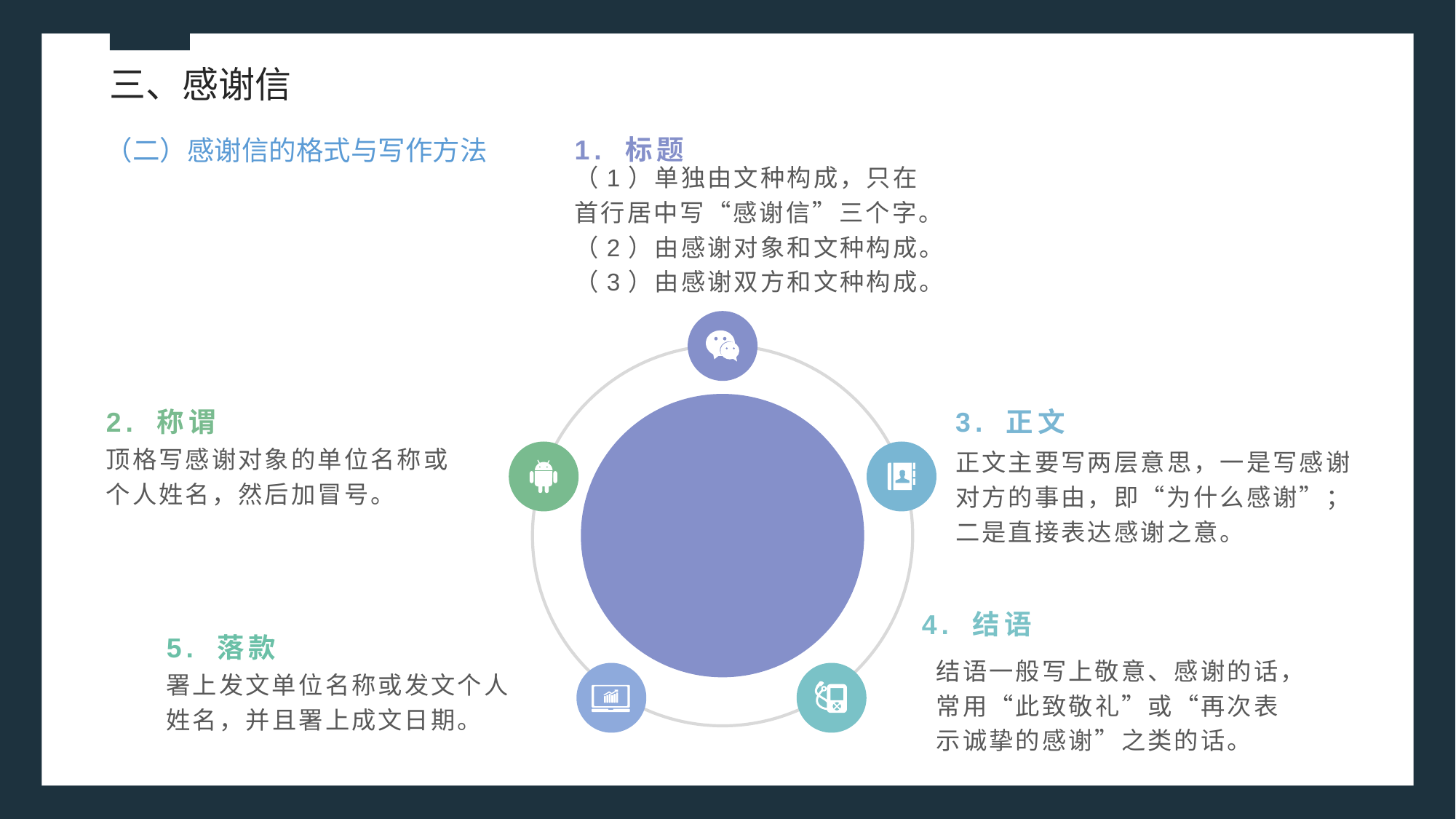

三、感谢信
（二）感谢信的格式与写作方法
1. 标题
（1）单独由文种构成，只在首行居中写“感谢信”三个字。
（2）由感谢对象和文种构成。
（3）由感谢双方和文种构成。

2. 称谓
3. 正文

顶格写感谢对象的单位名称或个人姓名，然后加冒号。
正文主要写两层意思，一是写感谢对方的事由，即“为什么感谢”；二是直接表达感谢之意。

4. 结语
5. 落款
结语一般写上敬意、感谢的话，常用“此致敬礼”或“再次表示诚挚的感谢”之类的话。

署上发文单位名称或发文个人姓名，并且署上成文日期。